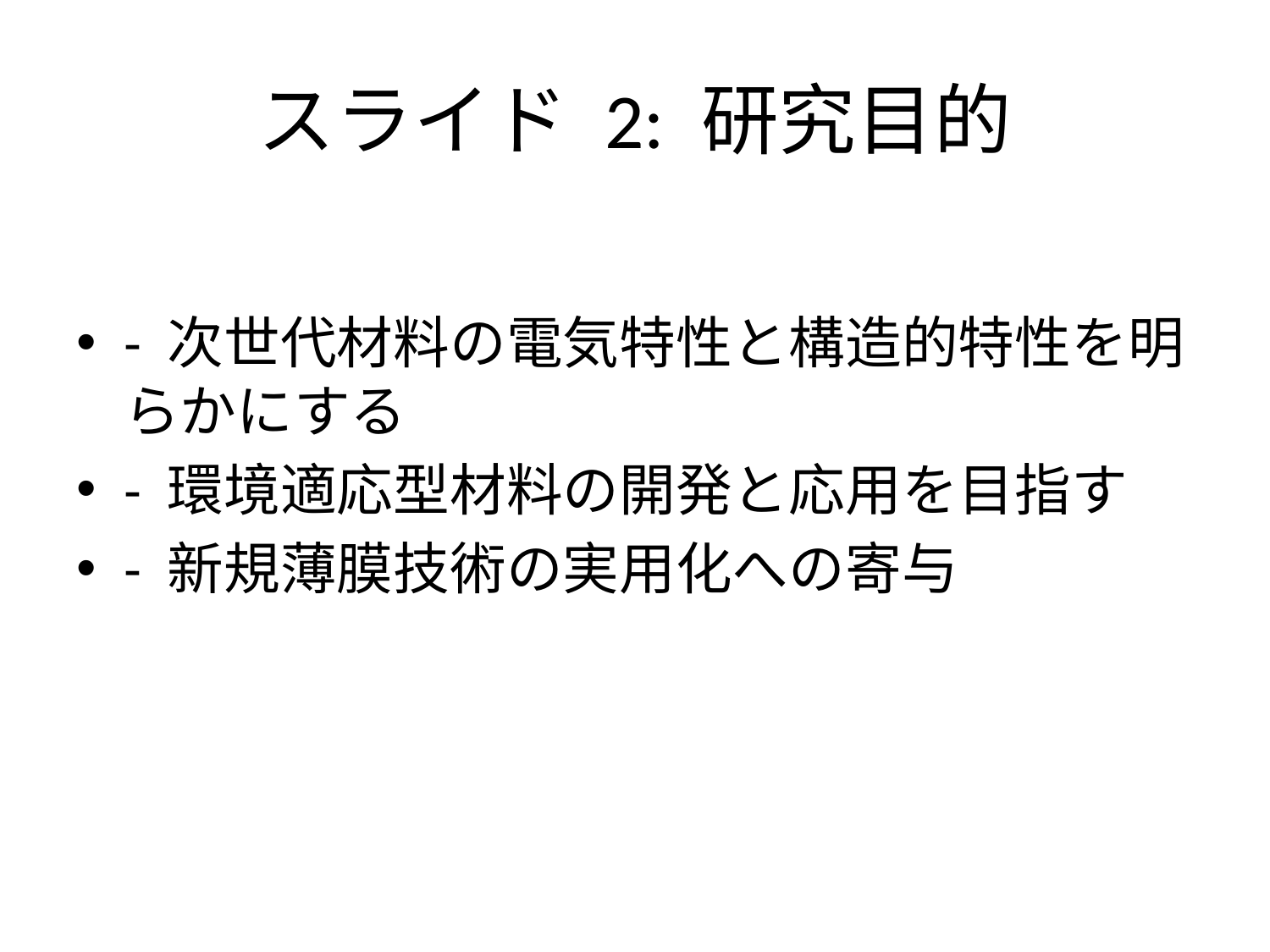

# スライド 2: 研究目的

- 次世代材料の電気特性と構造的特性を明らかにする
- 環境適応型材料の開発と応用を目指す
- 新規薄膜技術の実用化への寄与